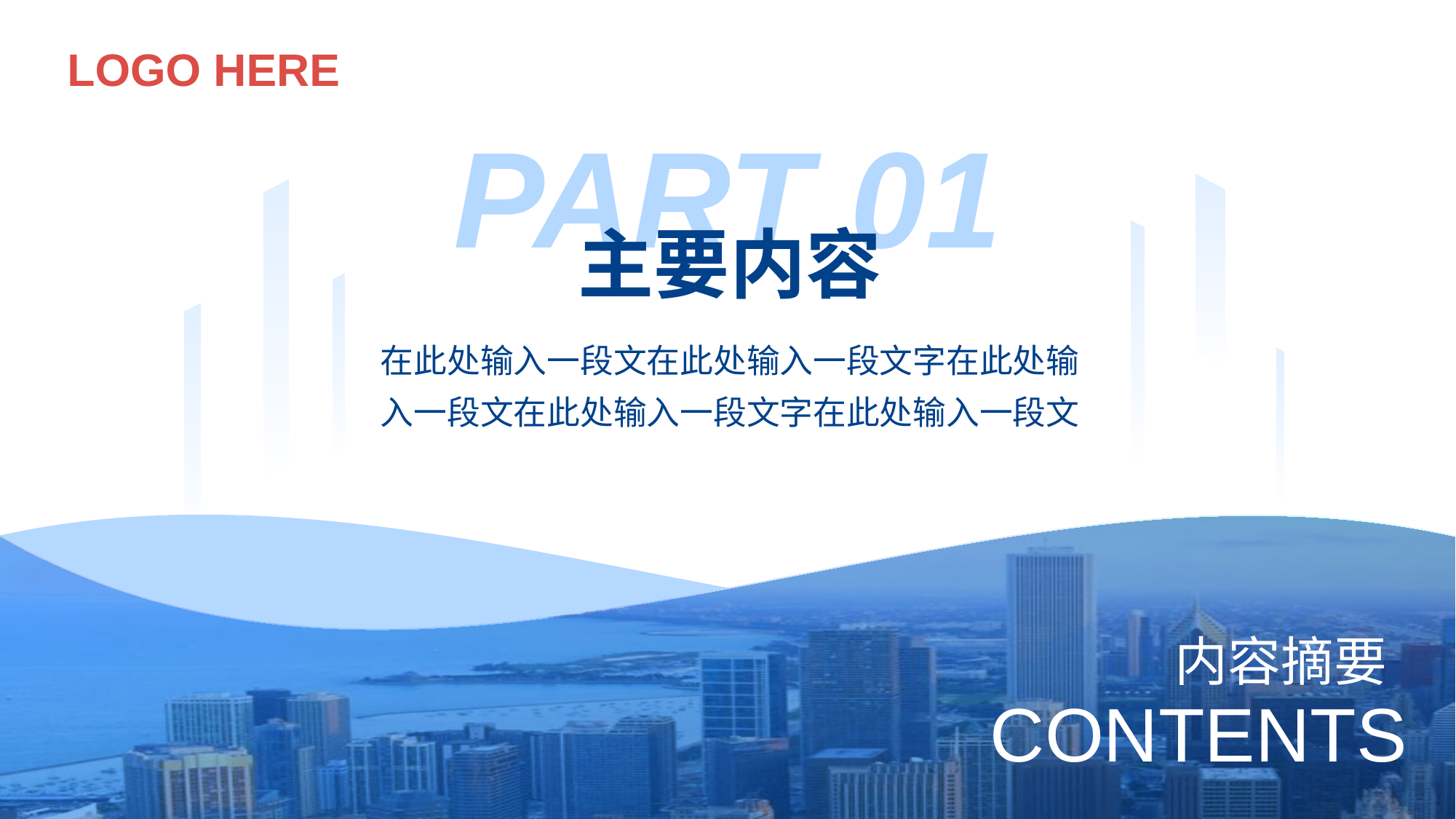

LOGO HERE
PART 01
主要内容

在此处输入一段文在此处输入一段文字在此处输入一段文在此处输入一段文字在此处输入一段文

内容摘要
CONTENTS